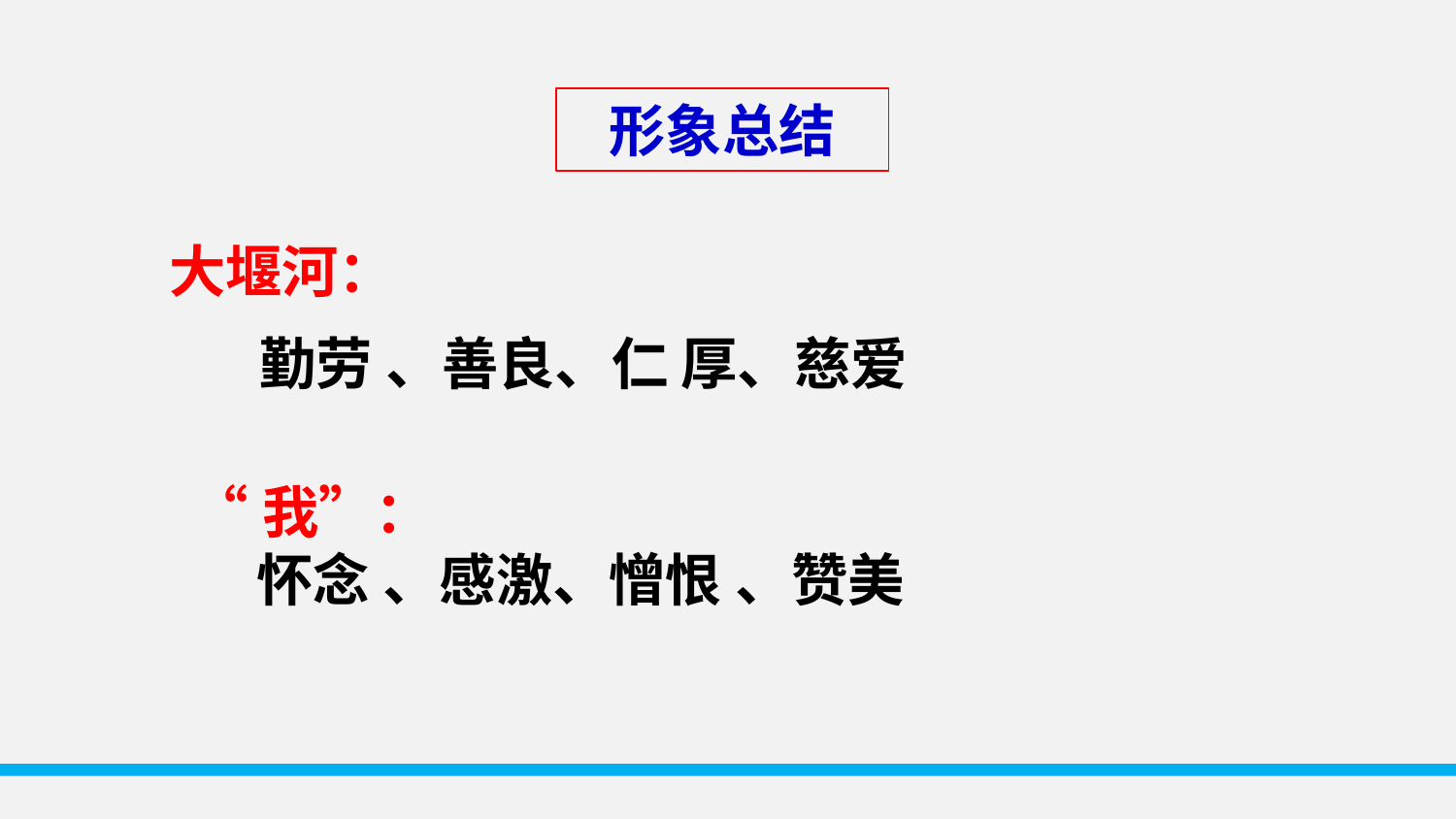

形象总结
大堰河：
      勤劳 、善良、仁 厚、慈爱
“我”：
    怀念 、感激、憎恨 、赞美